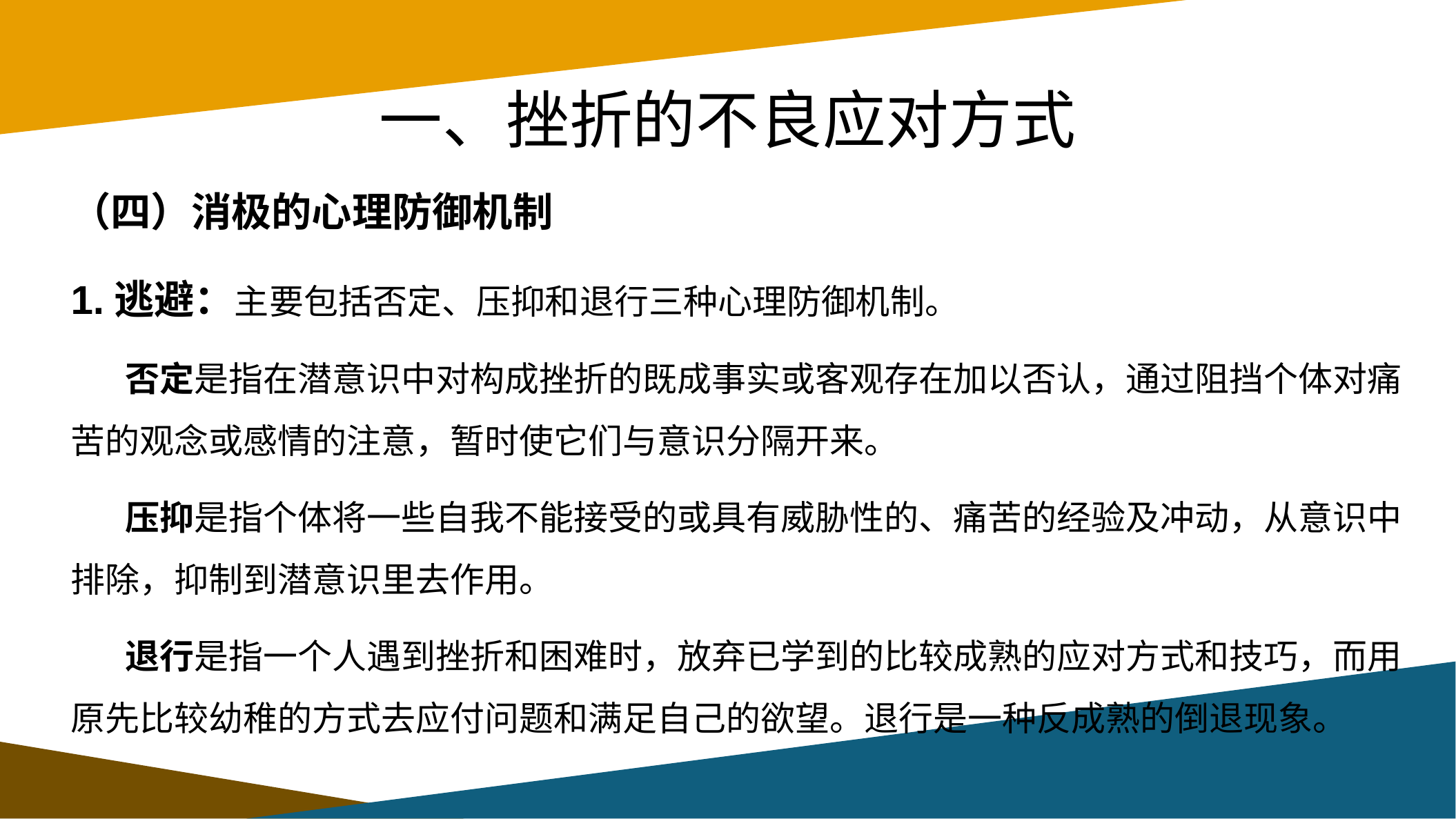

# 一、挫折的不良应对方式
（四）消极的心理防御机制
1.逃避：主要包括否定、压抑和退行三种心理防御机制。
      否定是指在潜意识中对构成挫折的既成事实或客观存在加以否认，通过阻挡个体对痛苦的观念或感情的注意，暂时使它们与意识分隔开来。
      压抑是指个体将一些自我不能接受的或具有威胁性的、痛苦的经验及冲动，从意识中排除，抑制到潜意识里去作用。
      退行是指一个人遇到挫折和困难时，放弃已学到的比较成熟的应对方式和技巧，而用原先比较幼稚的方式去应付问题和满足自己的欲望。退行是一种反成熟的倒退现象。